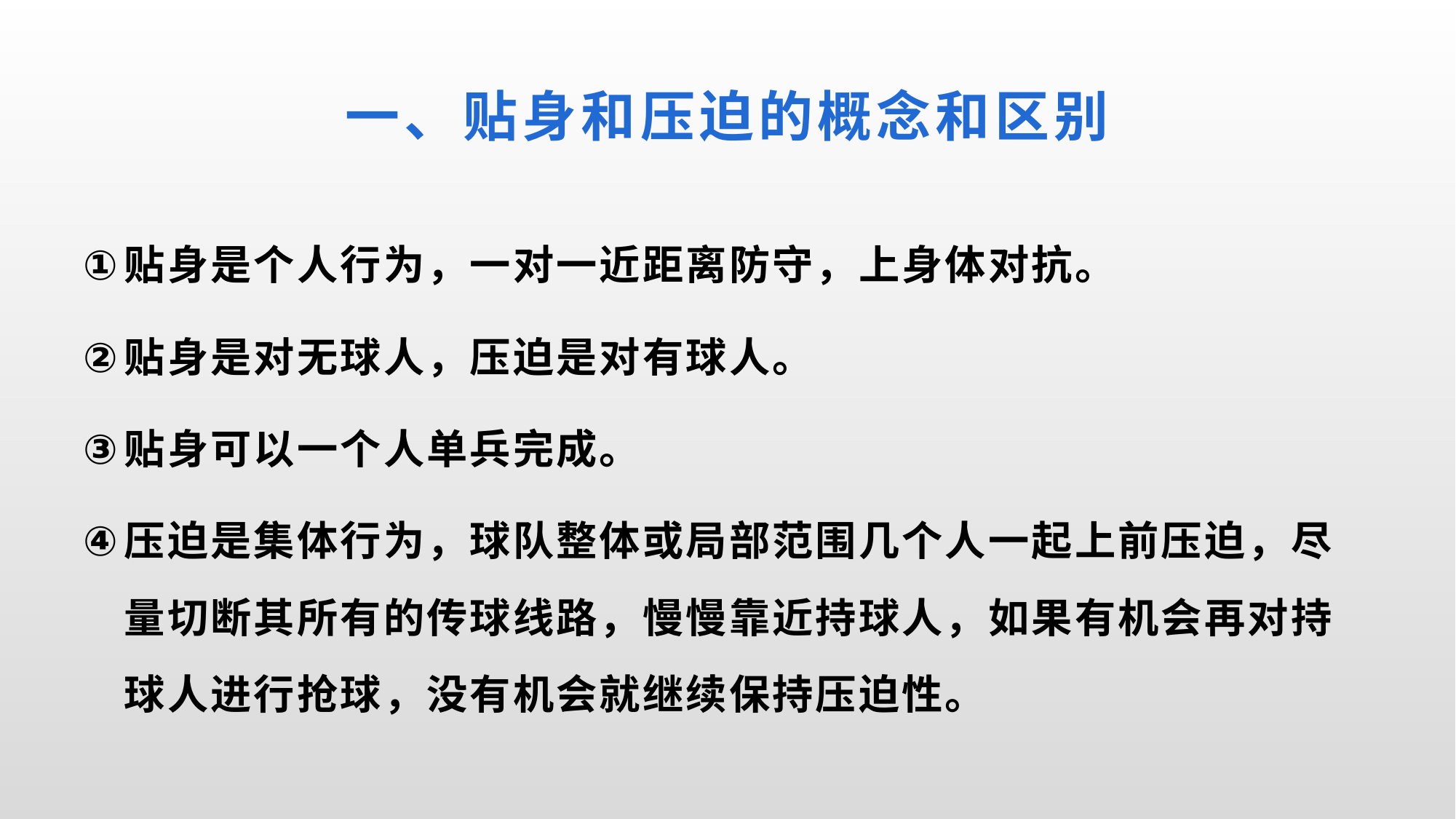

# 一、贴身和压迫的概念和区别
贴身是个人行为，一对一近距离防守，上身体对抗。
贴身是对无球人，压迫是对有球人。
贴身可以一个人单兵完成。
压迫是集体行为，球队整体或局部范围几个人一起上前压迫，尽量切断其所有的传球线路，慢慢靠近持球人，如果有机会再对持球人进行抢球，没有机会就继续保持压迫性。